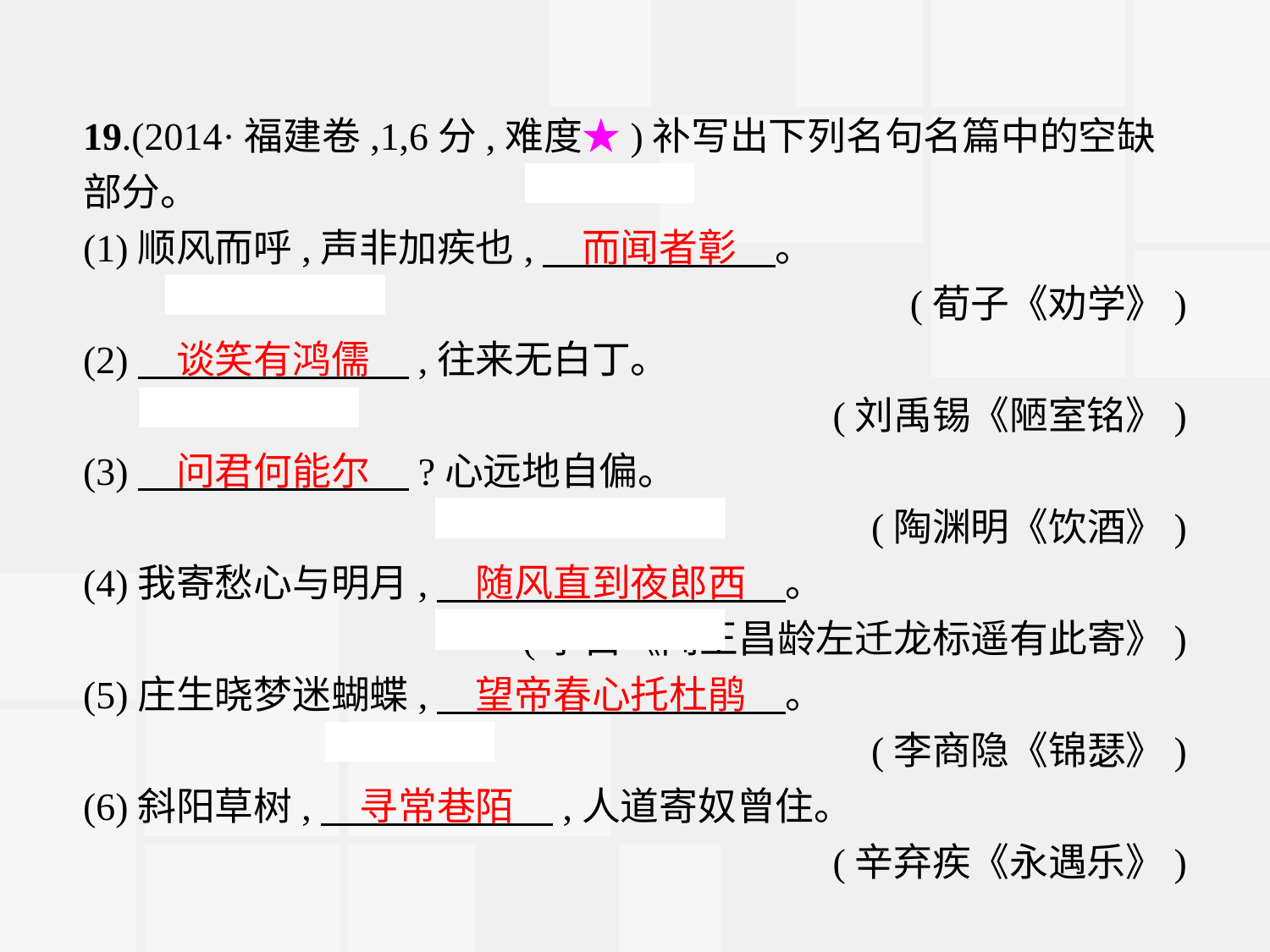

19.(2014·福建卷,1,6分,难度★)补写出下列名句名篇中的空缺部分。
(1)顺风而呼,声非加疾也,　而闻者彰　。
(荀子《劝学》)
(2)　谈笑有鸿儒　,往来无白丁。
(刘禹锡《陋室铭》)
(3)　问君何能尔　?心远地自偏。
(陶渊明《饮酒》)
(4)我寄愁心与明月,　随风直到夜郎西　。
(李白《闻王昌龄左迁龙标遥有此寄》)
(5)庄生晓梦迷蝴蝶,　望帝春心托杜鹃　。
(李商隐《锦瑟》)
(6)斜阳草树,　寻常巷陌　,人道寄奴曾住。
(辛弃疾《永遇乐》)